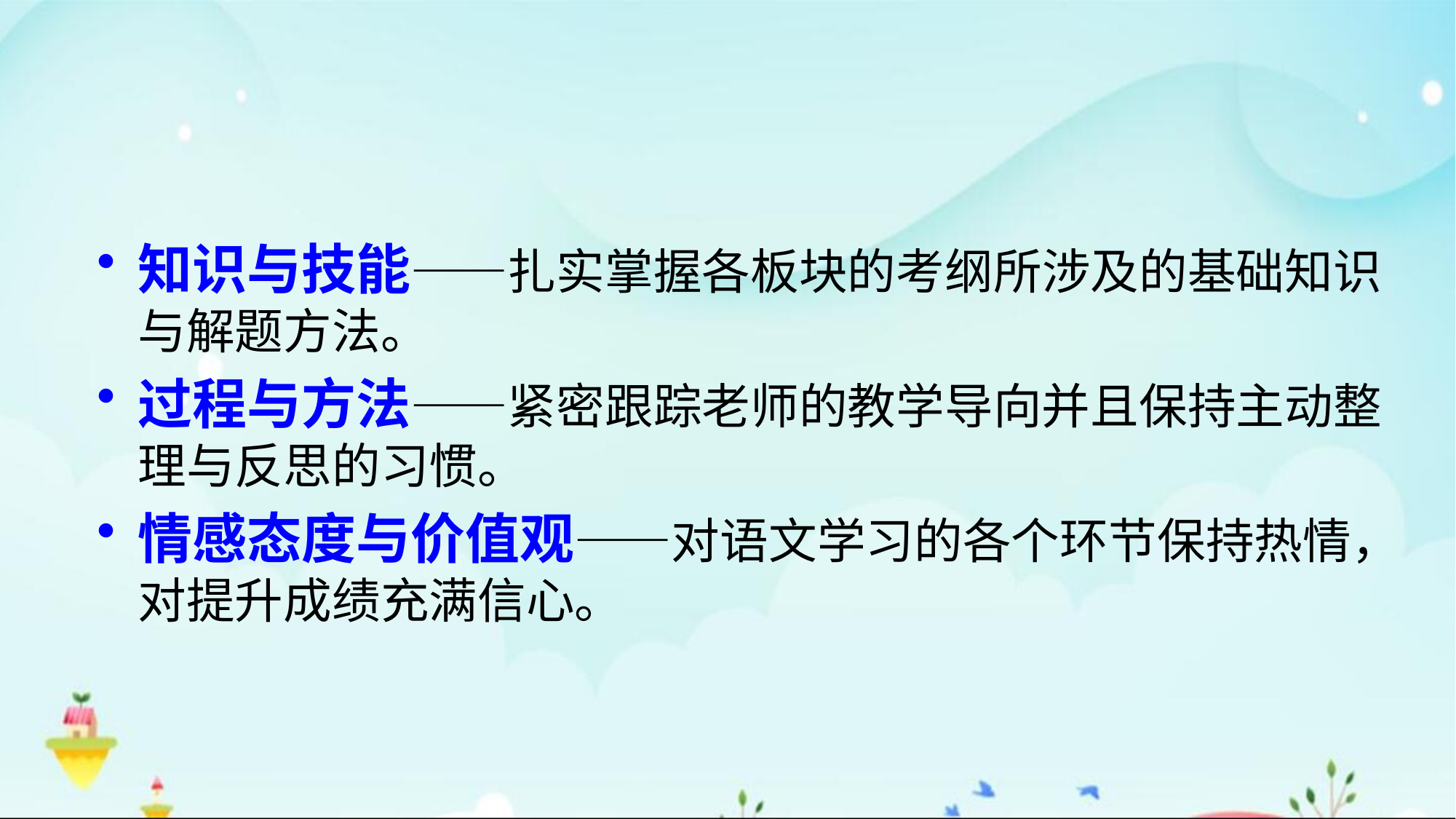

知识与技能——扎实掌握各板块的考纲所涉及的基础知识与解题方法。
过程与方法——紧密跟踪老师的教学导向并且保持主动整理与反思的习惯。
情感态度与价值观——对语文学习的各个环节保持热情，对提升成绩充满信心。